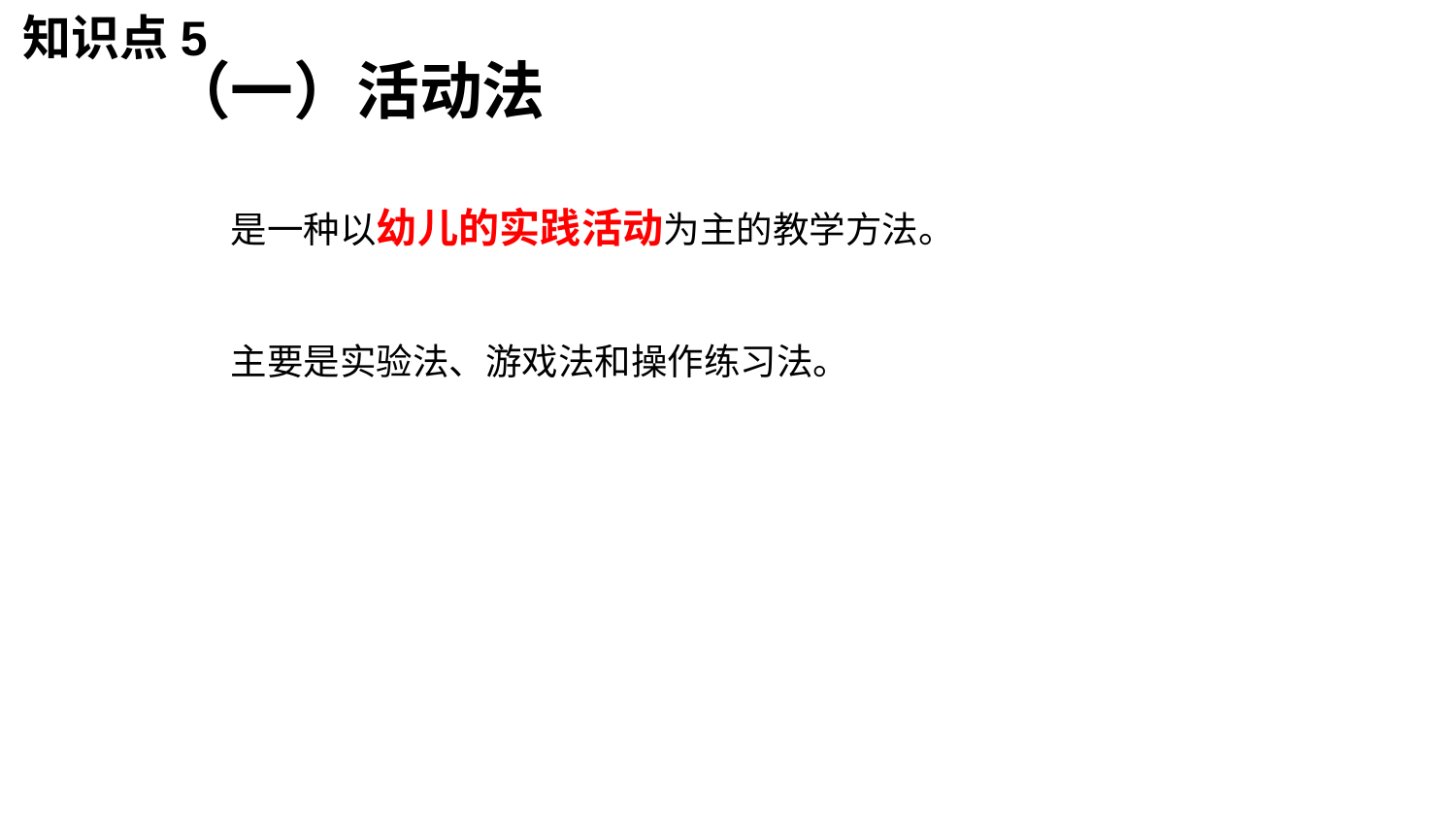

知识点5
# （一）活动法

是一种以幼儿的实践活动为主的教学方法。

主要是实验法、游戏法和操作练习法。